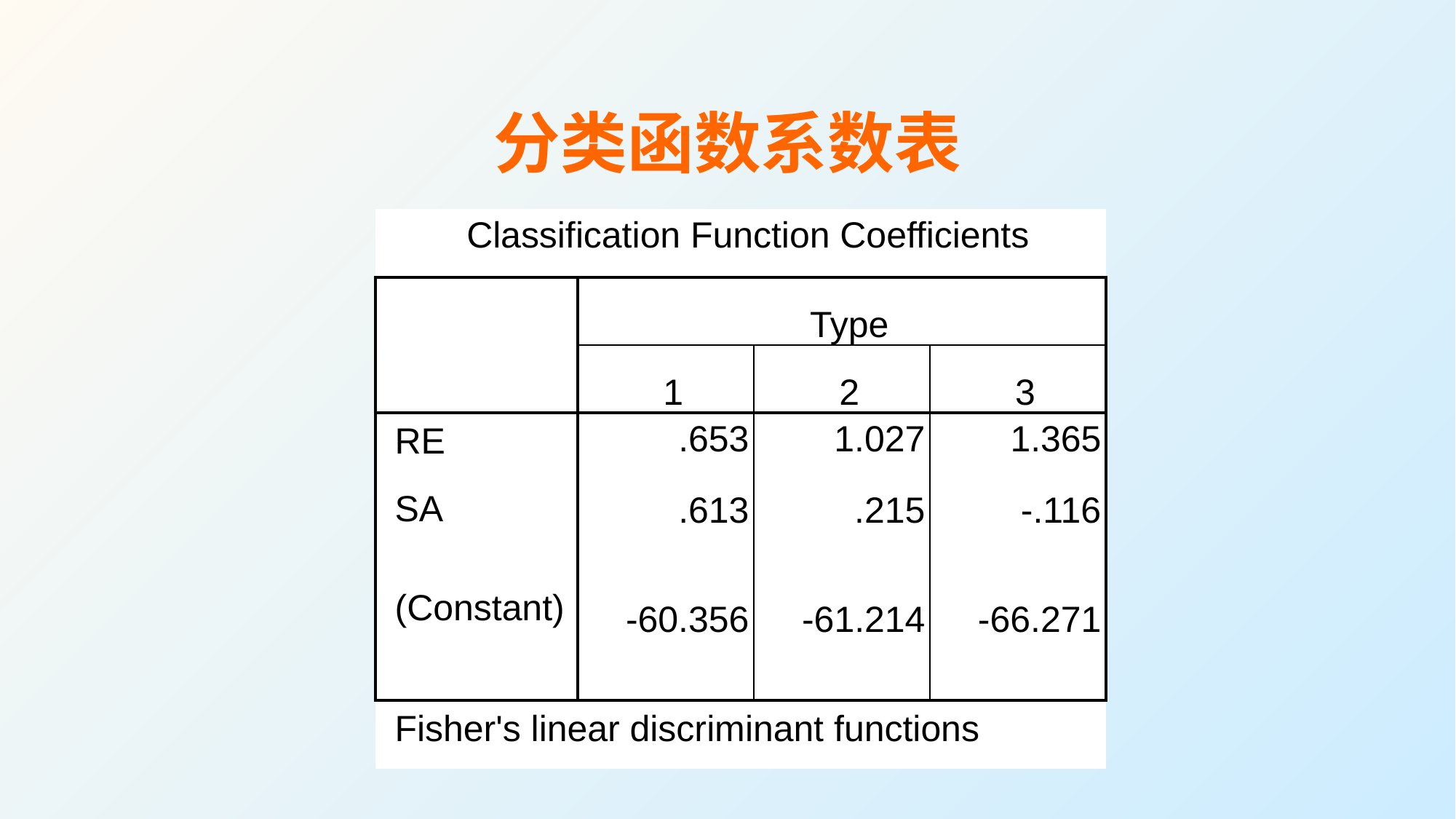

# 分类函数系数表
| Classification Function Coefficients |  |  |  |
| --- | --- | --- | --- |
|  | Type |  |  |
|  | 1 | 2 | 3 |
| RE | .653 | 1.027 | 1.365 |
| SA | .613 | .215 | -.116 |
| (Constant) | -60.356 | -61.214 | -66.271 |
| Fisher's linear discriminant functions |  |  |  |